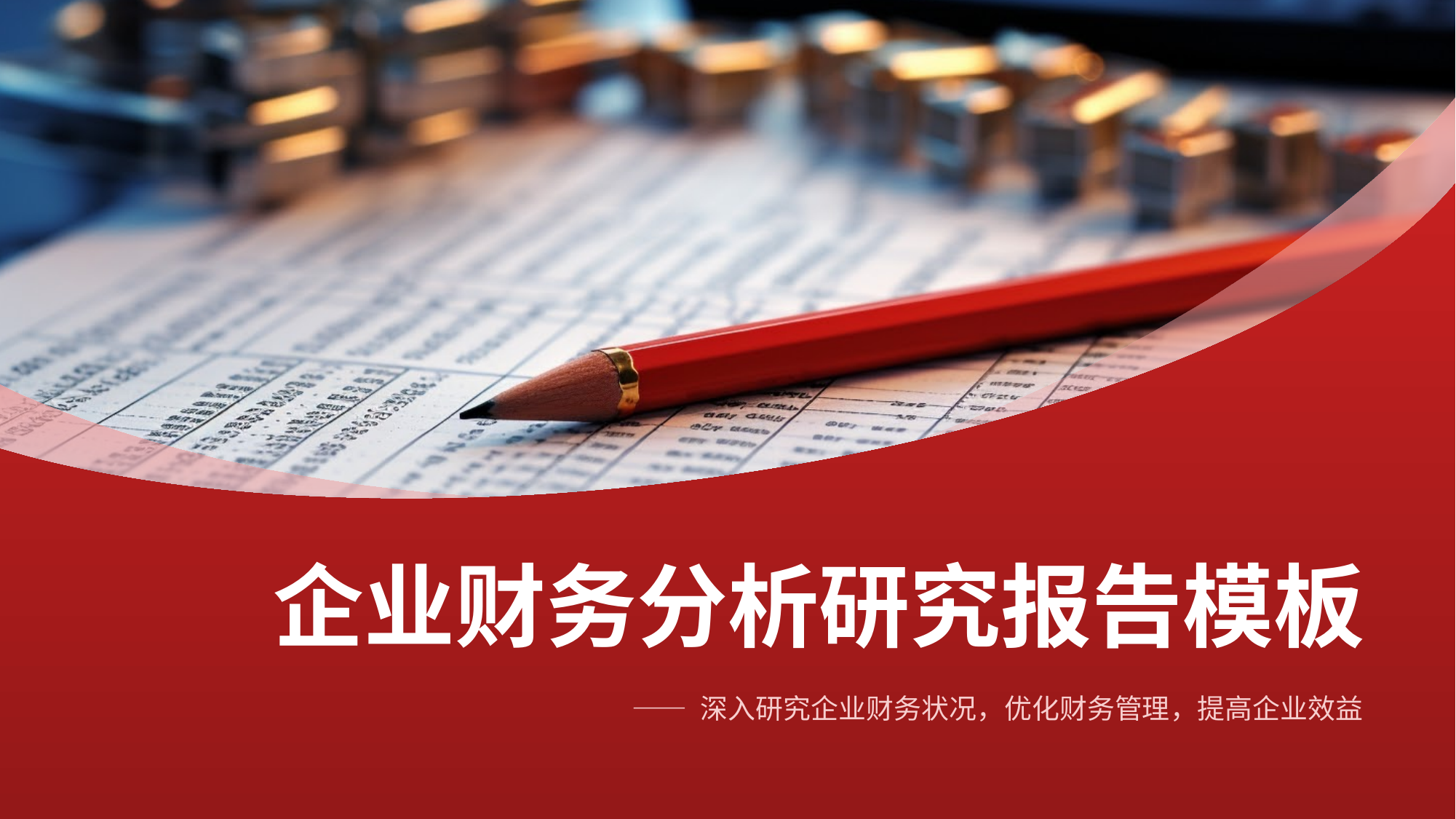

# 企业财务分析研究报告模板
—— 深入研究企业财务状况，优化财务管理，提高企业效益